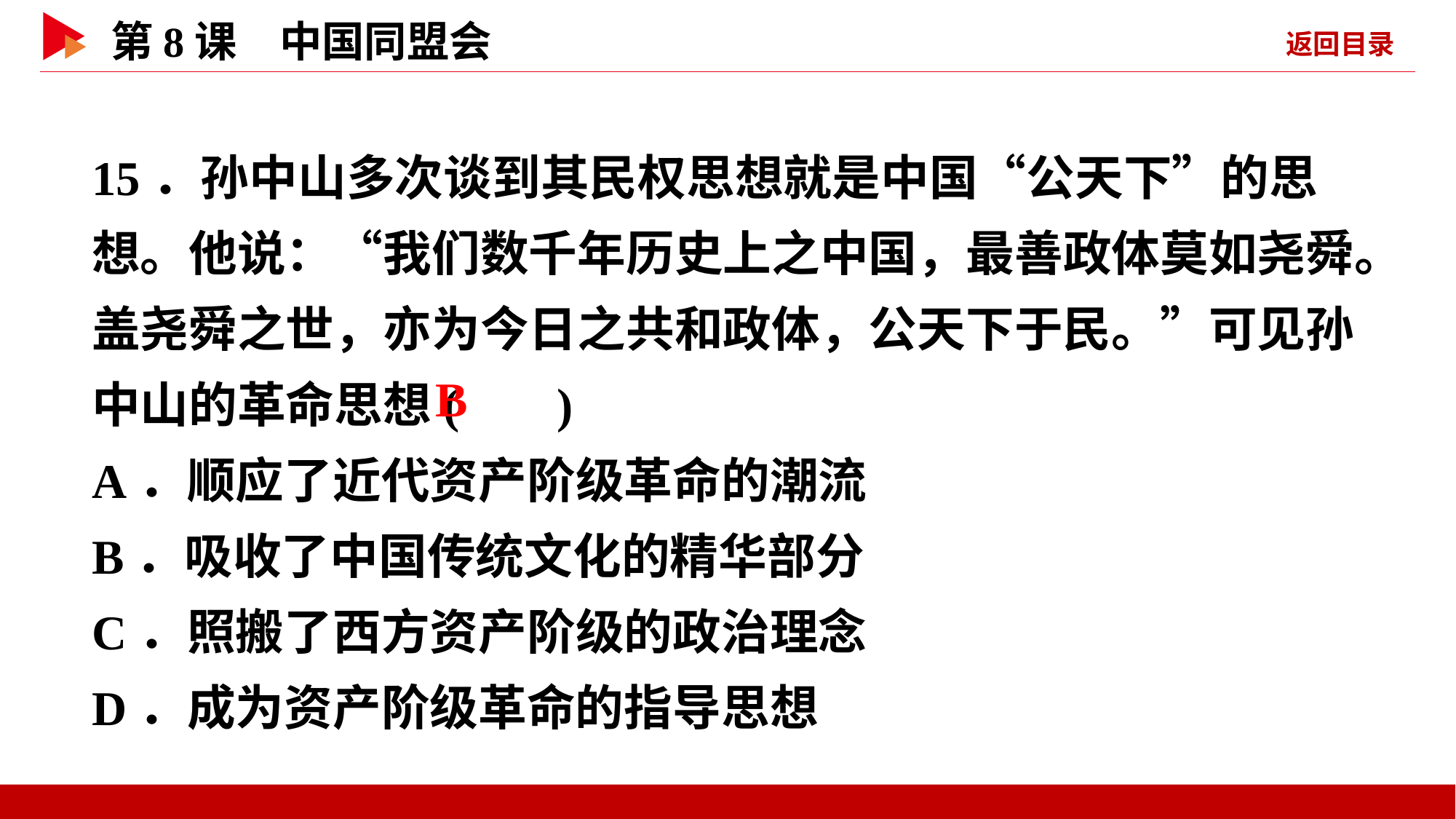

15．孙中山多次谈到其民权思想就是中国“公天下”的思想。他说：“我们数千年历史上之中国，最善政体莫如尧舜。盖尧舜之世，亦为今日之共和政体，公天下于民。”可见孙中山的革命思想(        )
A．顺应了近代资产阶级革命的潮流
B．吸收了中国传统文化的精华部分
C．照搬了西方资产阶级的政治理念
D．成为资产阶级革命的指导思想
   B